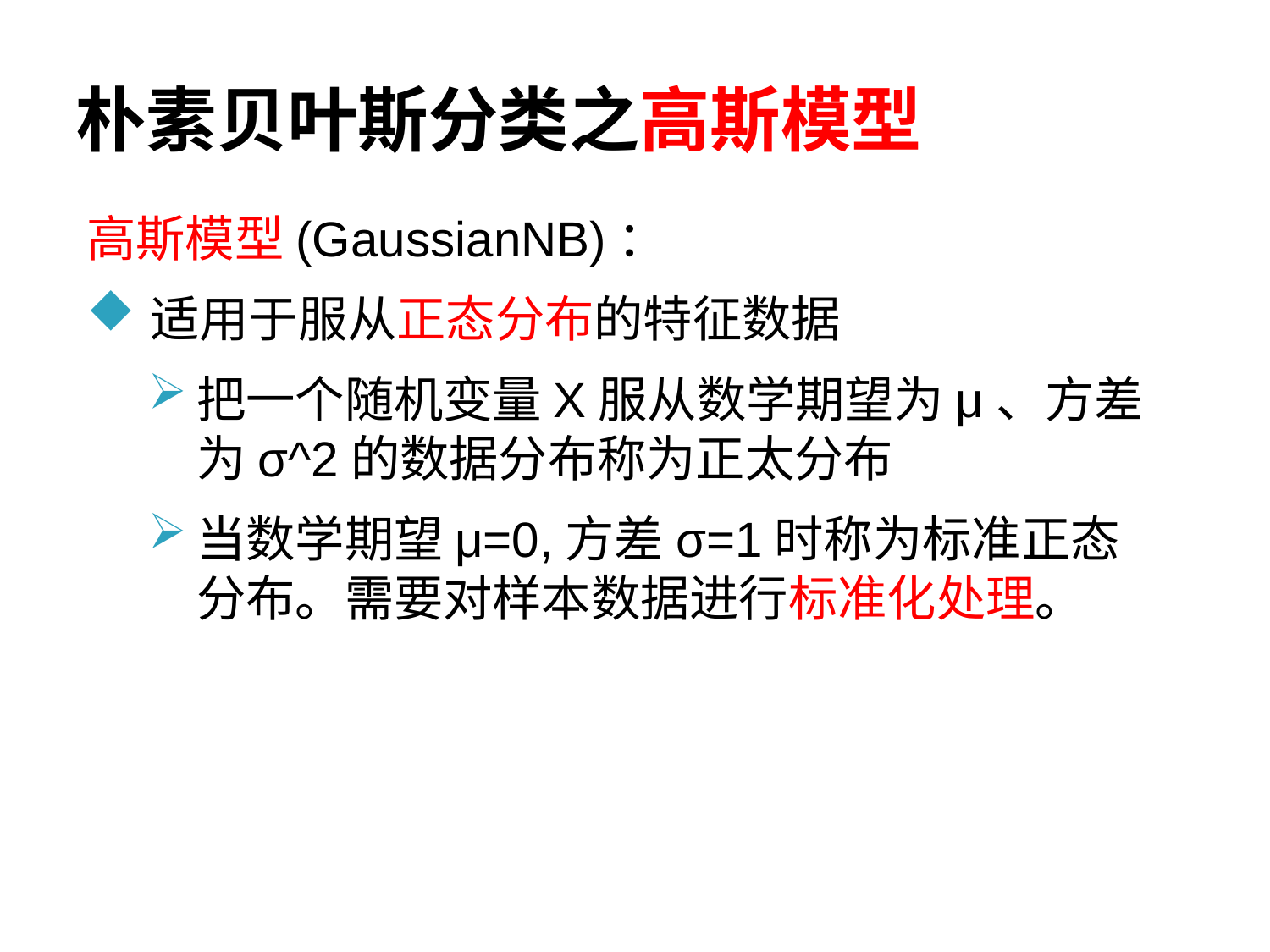

# 朴素贝叶斯分类之高斯模型
高斯模型(GaussianNB)：
适用于服从正态分布的特征数据
把一个随机变量X服从数学期望为μ、方差为σ^2的数据分布称为正太分布
当数学期望μ=0,方差σ=1时称为标准正态分布。需要对样本数据进行标准化处理。